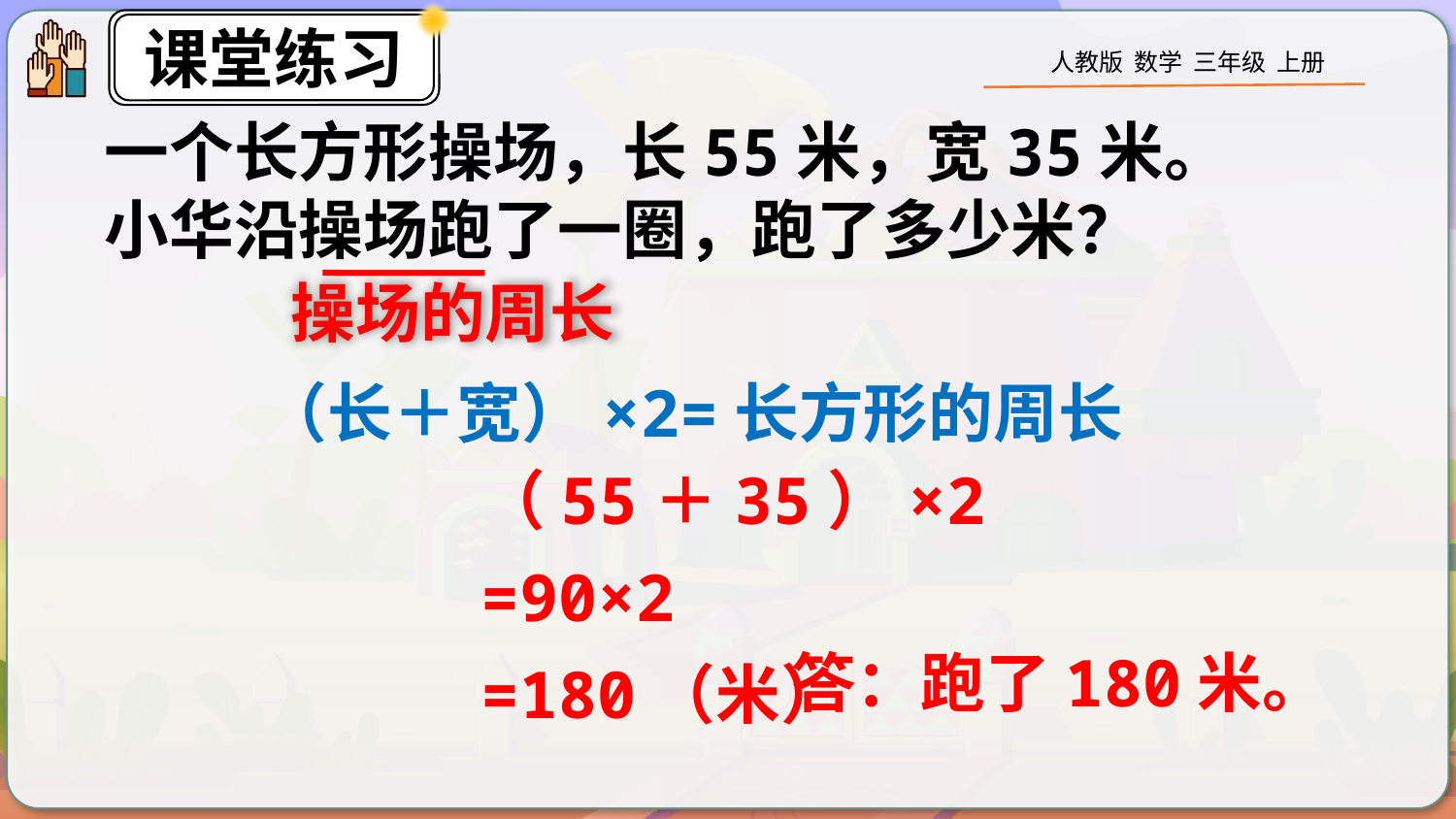

一个长方形操场，长55米，宽35米。小华沿操场跑了一圈，跑了多少米？
操场的周长
（长＋宽）×2=长方形的周长
（55＋35）×2
=90×2
=180（米）
答：跑了180米。